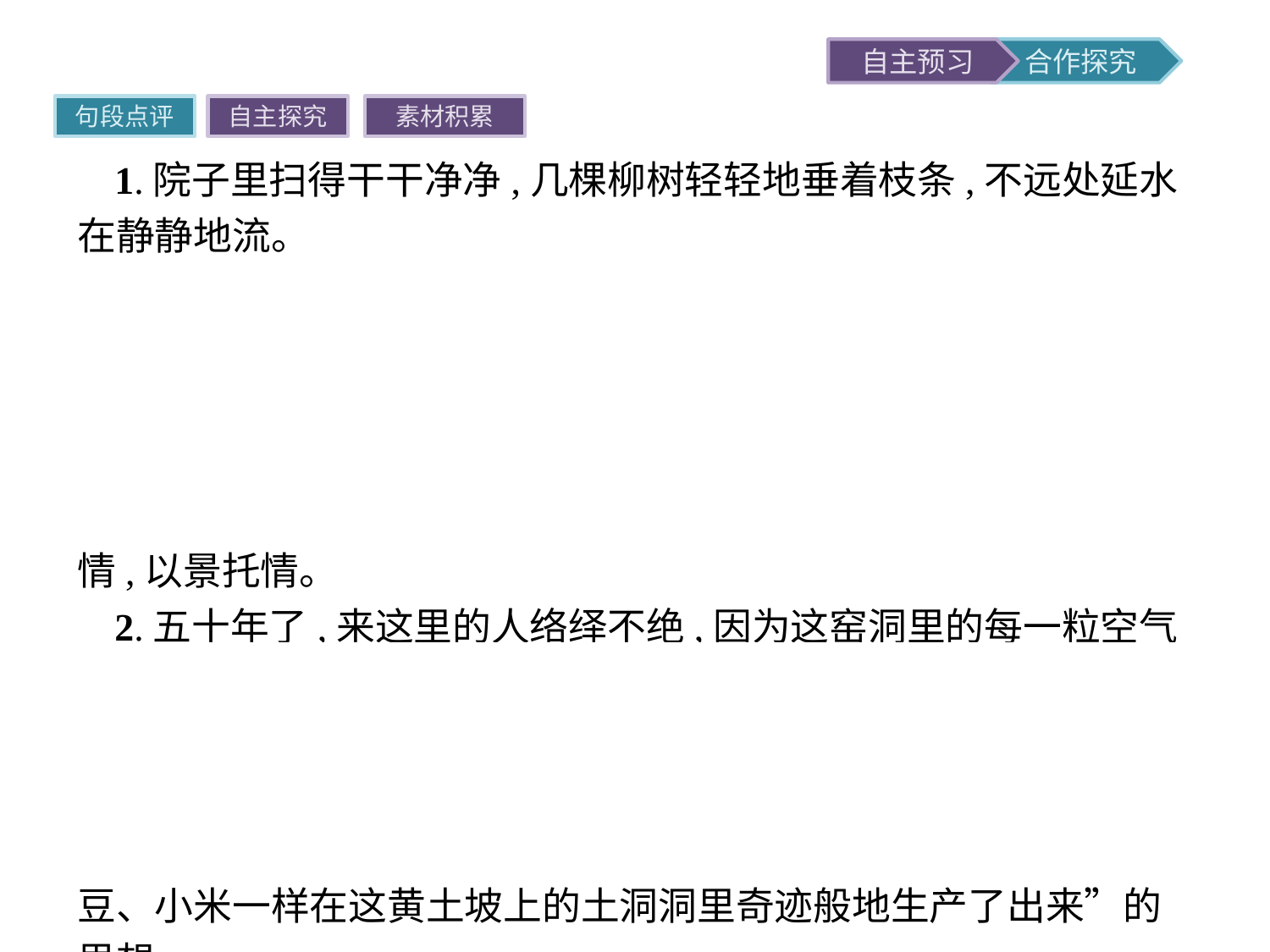

句段点评
自主探究
素材积累
1.院子里扫得干干净净,几棵柳树轻轻地垂着枝条,不远处延水在静静地流。
点评景物描写渲染出一种静谧的氛围。在“敌伪封锁”“无衣无食”“每天都在流血牺牲,每天都十万火急”的情况下,正是这普普通通的小院,为当年毛泽东同志“稳稳地在这里思考、写作,酿造他的思想,他的与中国实际相结合的马克思主义”提供了一个难得的静谧之处。而且,这种静谧还让人联想到作者此刻澎湃的心情,以景托情。
2.五十年了,来这里的人络绎不绝,因为这窑洞里的每一粒空气分子中都充满着思想。
点评“五十年了,来这里的人络绎不绝”,是因为在人们的心中,延安已经成为一种思想、一种精神的象征。这里的一草一木、一山一水,甚至每一粒空气分子,都让人想到这里曾经“像生产土豆、小米一样在这黄土坡上的土洞洞里奇迹般地生产了出来”的思想。